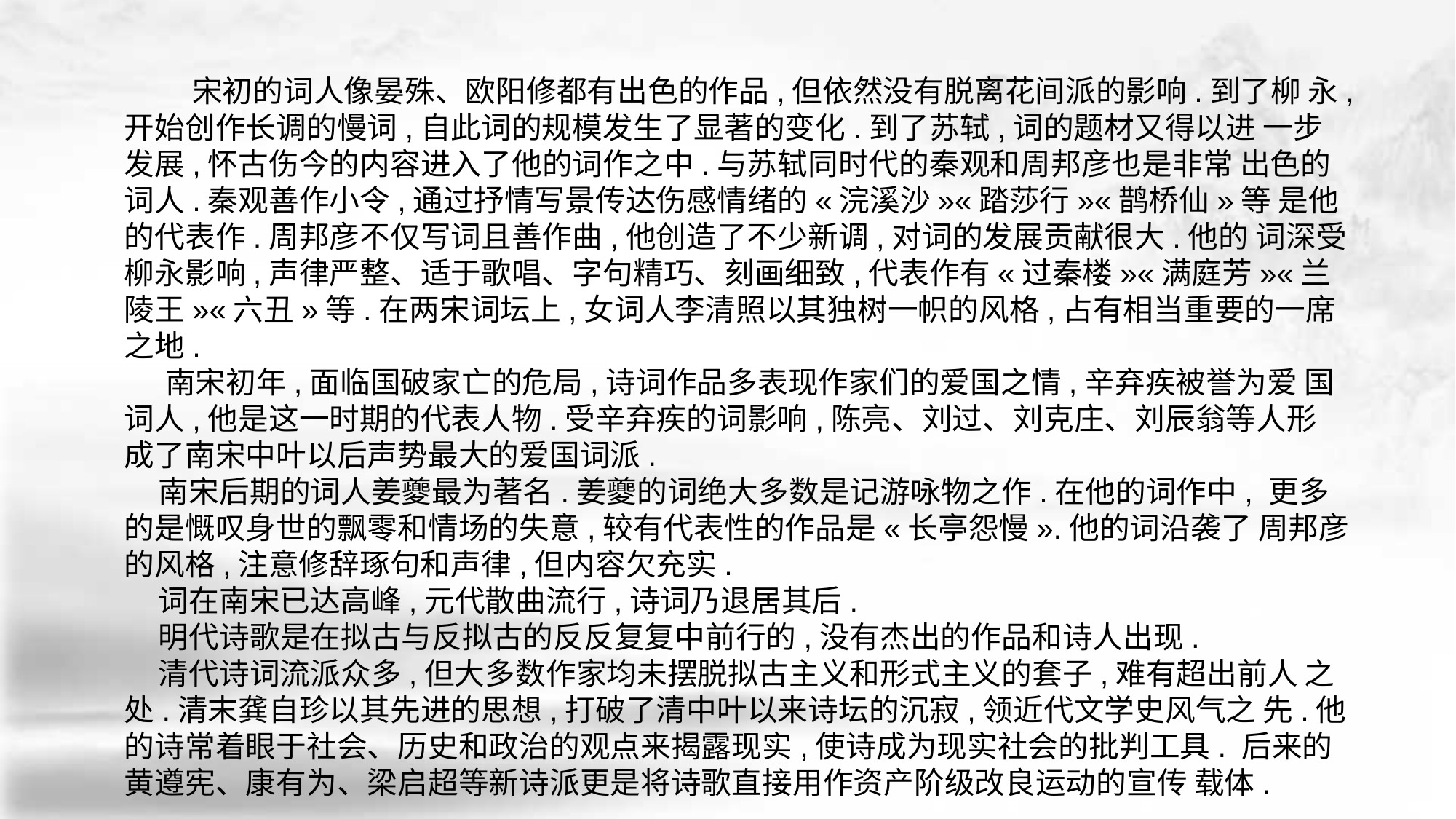

宋初的词人像晏殊、欧阳修都有出色的作品,但依然没有脱离花间派的影响.到了柳 永,开始创作长调的慢词,自此词的规模发生了显著的变化.到了苏轼,词的题材又得以进 一步发展,怀古伤今的内容进入了他的词作之中.与苏轼同时代的秦观和周邦彦也是非常 出色的词人.秦观善作小令,通过抒情写景传达伤感情绪的«浣溪沙»«踏莎行»«鹊桥仙»等 是他的代表作.周邦彦不仅写词且善作曲,他创造了不少新调,对词的发展贡献很大.他的 词深受柳永影响,声律严整、适于歌唱、字句精巧、刻画细致,代表作有«过秦楼»«满庭芳»«兰 陵王»«六丑»等.在两宋词坛上,女词人李清照以其独树一帜的风格,占有相当重要的一席 之地.
     南宋初年,面临国破家亡的危局,诗词作品多表现作家们的爱国之情,辛弃疾被誉为爱 国词人,他是这一时期的代表人物.受辛弃疾的词影响,陈亮、刘过、刘克庄、刘辰翁等人形 成了南宋中叶以后声势最大的爱国词派.
    南宋后期的词人姜夔最为著名.姜夔的词绝大多数是记游咏物之作.在他的词作中, 更多的是慨叹身世的飘零和情场的失意,较有代表性的作品是«长亭怨慢».他的词沿袭了 周邦彦的风格,注意修辞琢句和声律,但内容欠充实.
    词在南宋已达高峰,元代散曲流行,诗词乃退居其后.
    明代诗歌是在拟古与反拟古的反反复复中前行的,没有杰出的作品和诗人出现.
    清代诗词流派众多,但大多数作家均未摆脱拟古主义和形式主义的套子,难有超出前人 之处.清末龚自珍以其先进的思想,打破了清中叶以来诗坛的沉寂,领近代文学史风气之 先.他的诗常着眼于社会、历史和政治的观点来揭露现实,使诗成为现实社会的批判工具. 后来的黄遵宪、康有为、梁启超等新诗派更是将诗歌直接用作资产阶级改良运动的宣传 载体.